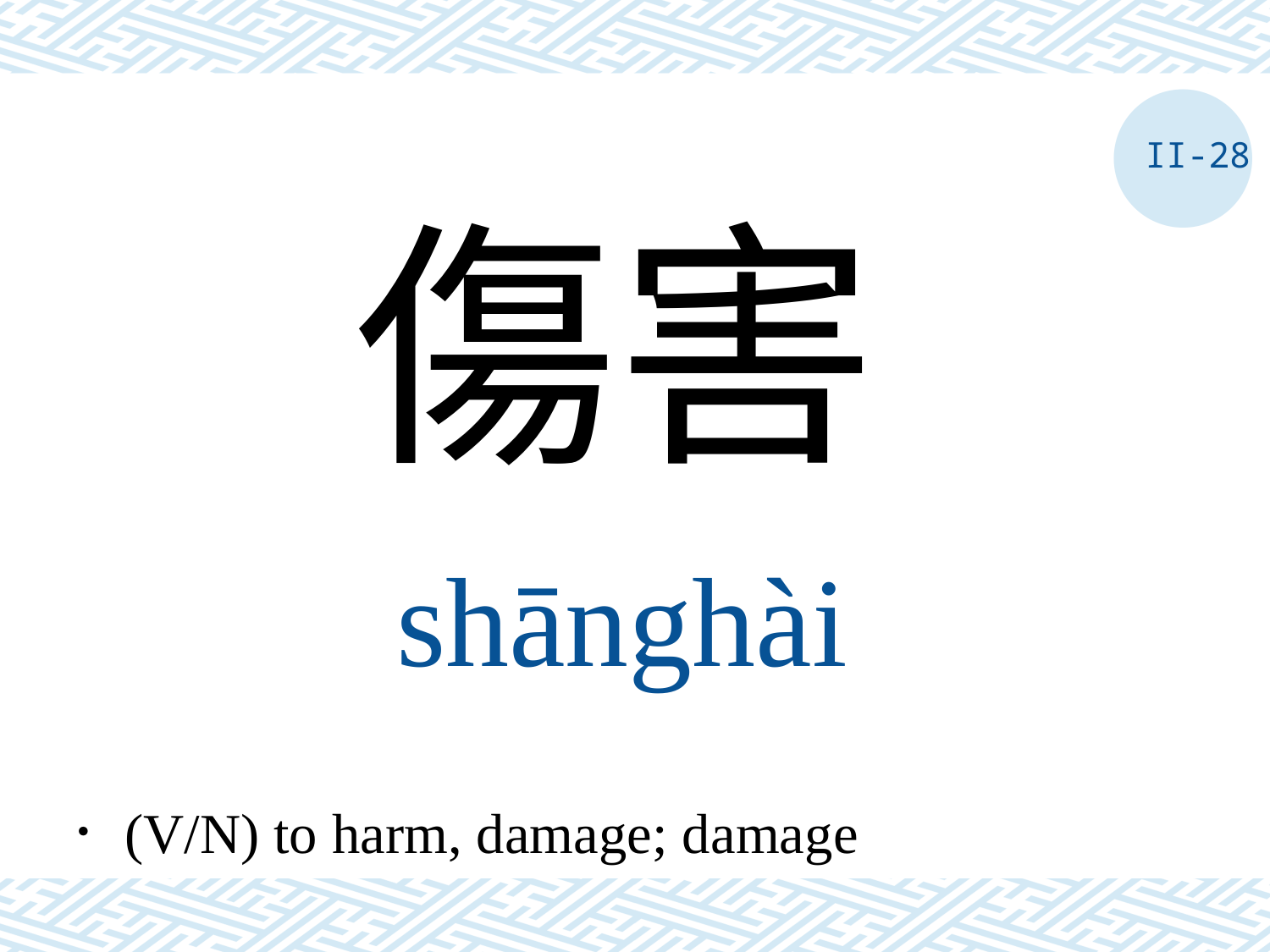

II-28

傷害
shānghài
．(V/N) to harm, damage; damage